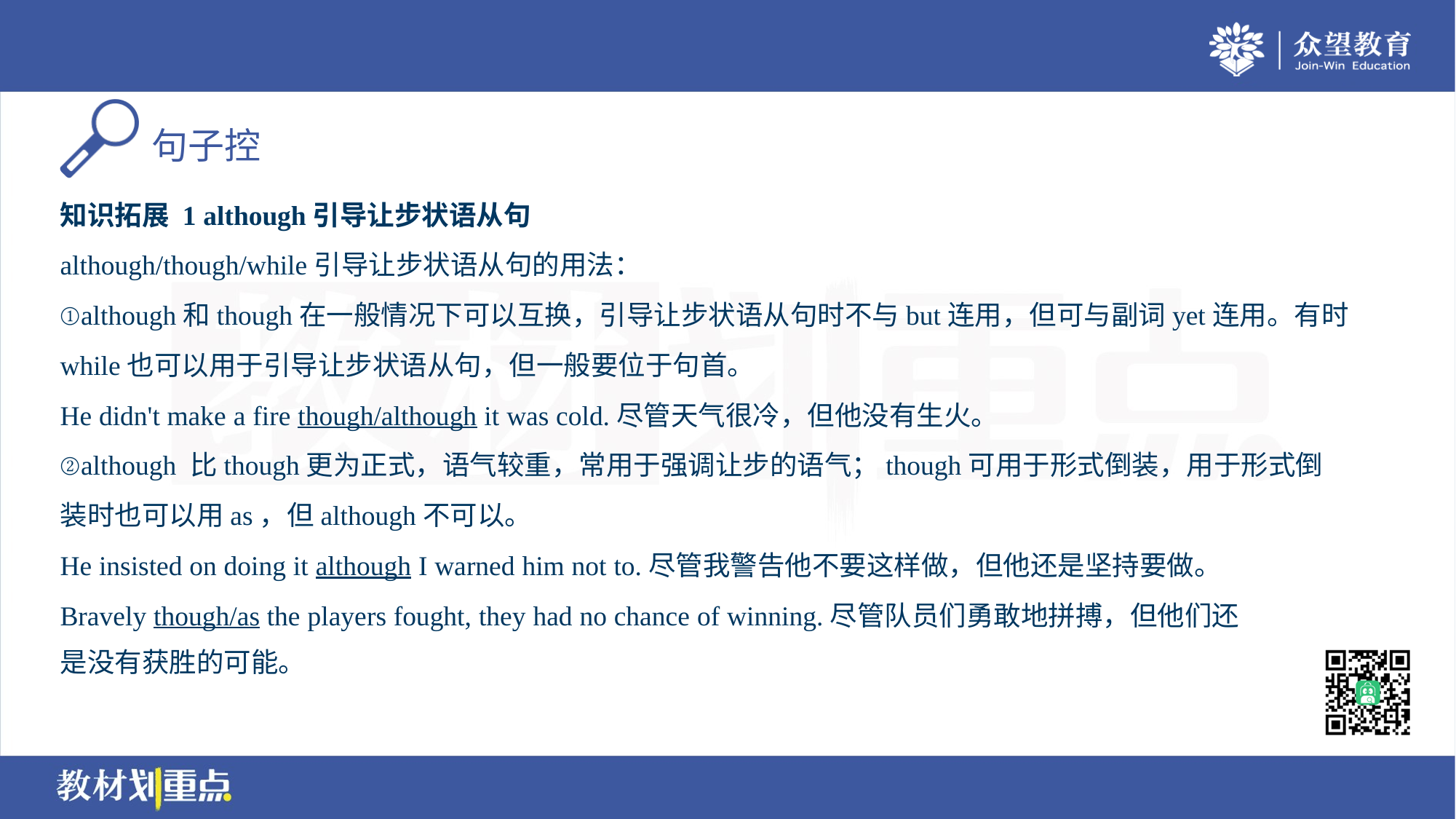

知识拓展 1 although引导让步状语从句
although/though/while引导让步状语从句的用法：
①although和though在一般情况下可以互换，引导让步状语从句时不与but连用，但可与副词yet连用。有时
while也可以用于引导让步状语从句，但一般要位于句首。
He didn't make a fire though/although it was cold.尽管天气很冷，但他没有生火。
②although 比though更为正式，语气较重，常用于强调让步的语气；though可用于形式倒装，用于形式倒
装时也可以用as，但although不可以。
He insisted on doing it although I warned him not to.尽管我警告他不要这样做，但他还是坚持要做。
Bravely though/as the players fought, they had no chance of winning.尽管队员们勇敢地拼搏，但他们还
是没有获胜的可能。